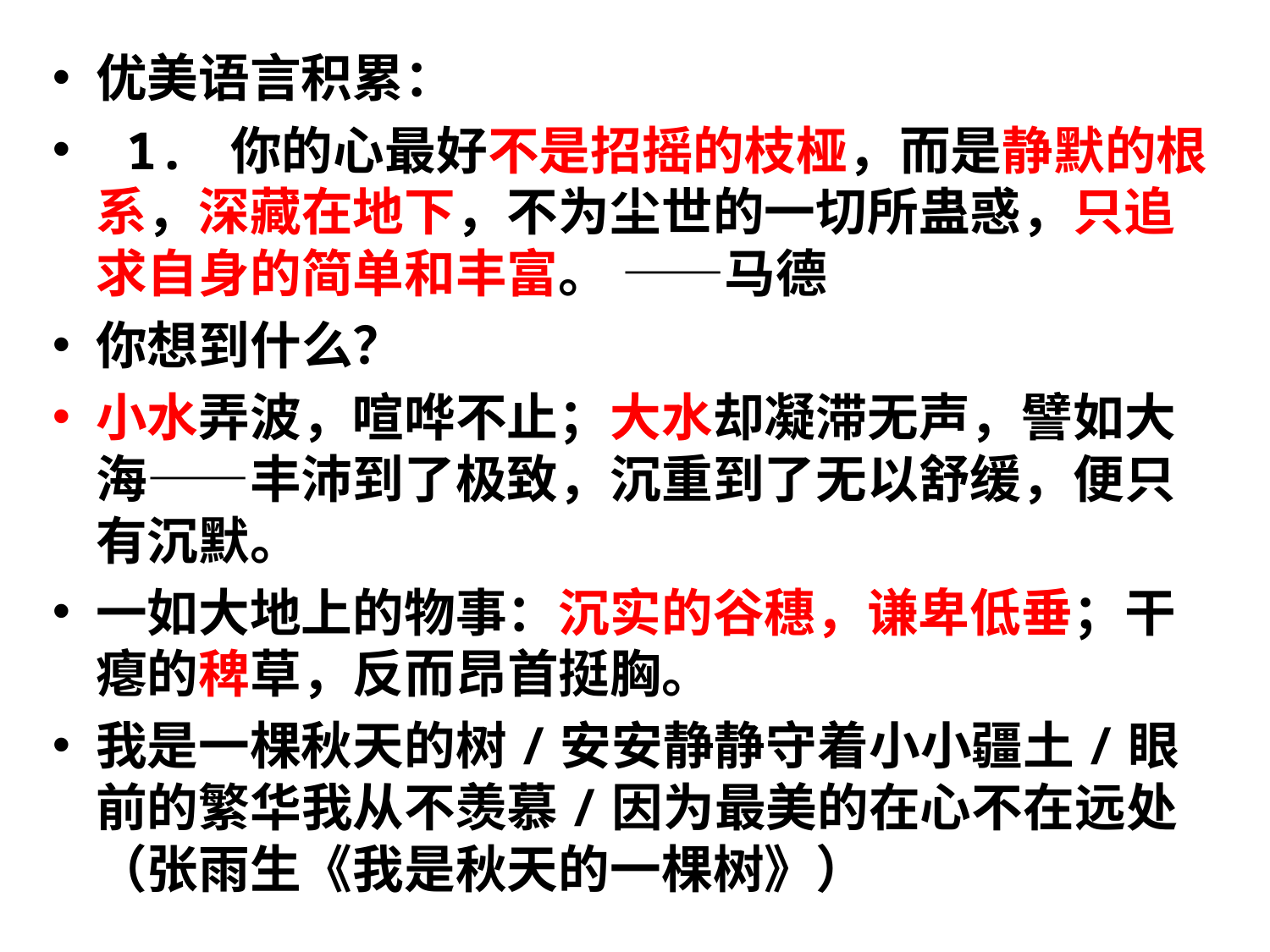

#
优美语言积累：
 1. 你的心最好不是招摇的枝桠，而是静默的根系，深藏在地下，不为尘世的一切所蛊惑，只追求自身的简单和丰富。 ——马德
你想到什么？
小水弄波，喧哗不止；大水却凝滞无声，譬如大海——丰沛到了极致，沉重到了无以舒缓，便只有沉默。
一如大地上的物事：沉实的谷穗，谦卑低垂；干瘪的稗草，反而昂首挺胸。
我是一棵秋天的树/安安静静守着小小疆土/眼前的繁华我从不羡慕/因为最美的在心不在远处（张雨生《我是秋天的一棵树》）